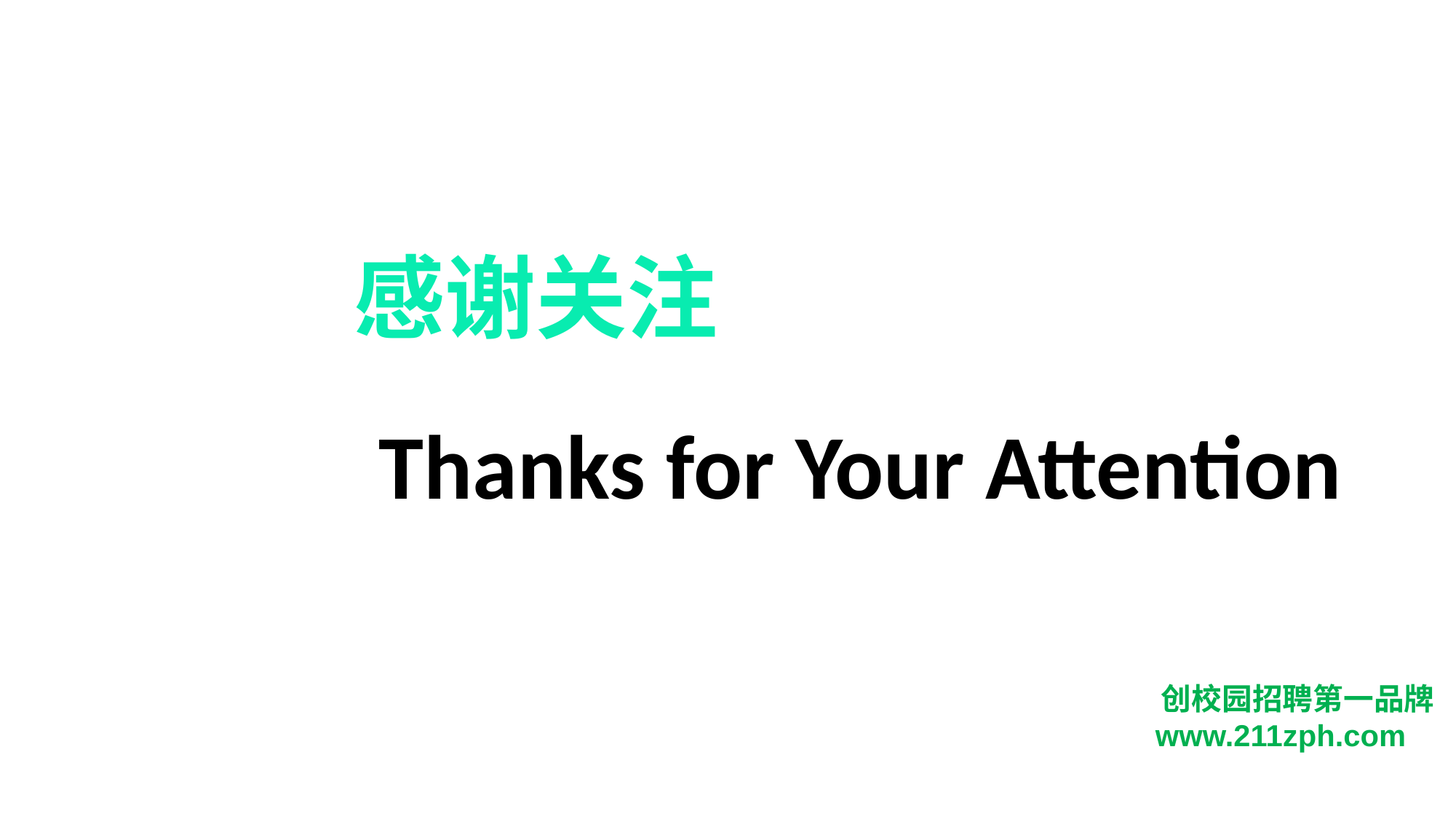

感谢关注
Thanks for Your Attention
 创校园招聘第一品牌
 www.211zph.com